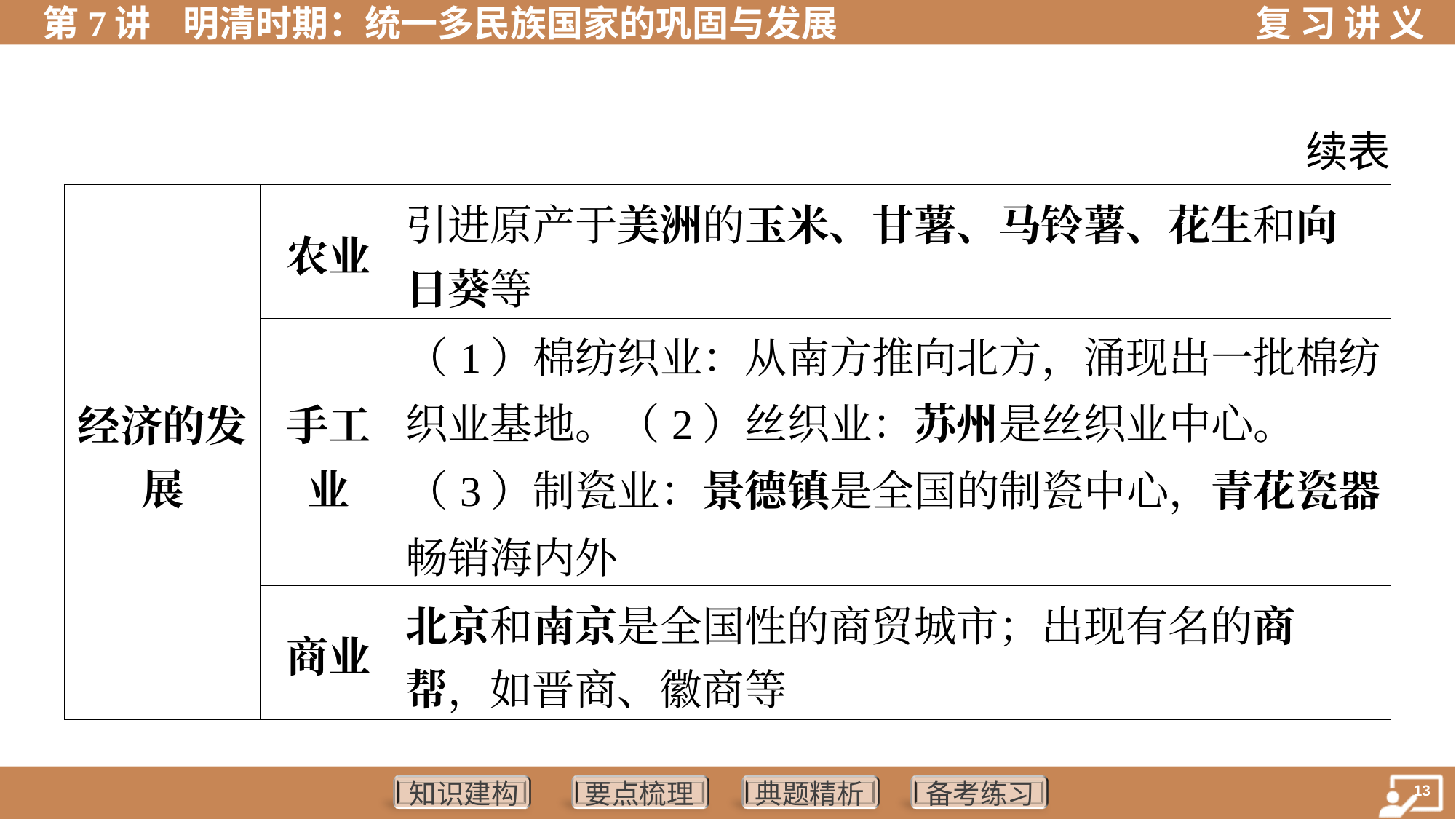

续表
| 经济的发 展 | 农业 | 引进原产于美洲的玉米、甘薯、马铃薯、花生和向 日葵等 |  |  |
| --- | --- | --- | --- | --- |
|  | 手工 业 | （1）棉纺织业：从南方推向北方，涌现出一批棉纺 织业基地。（2）丝织业：苏州是丝织业中心。 （3）制瓷业：景德镇是全国的制瓷中心，青花瓷器畅销海内外 |  |  |
|  | 商业 | 北京和南京是全国性的商贸城市；出现有名的商 帮，如晋商、徽商等 |  |  |